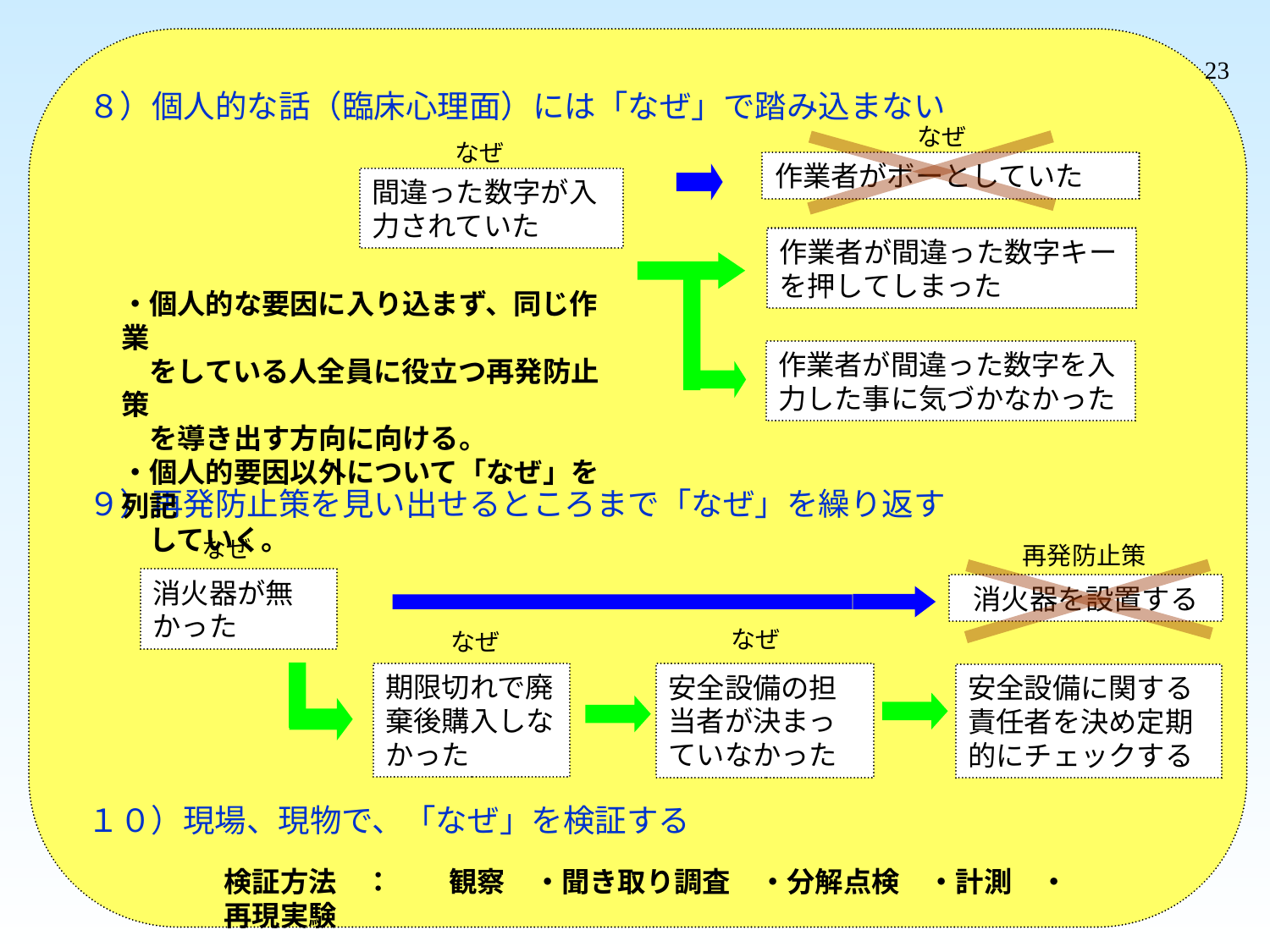

23

８）個人的な話（臨床心理面）には「なぜ」で踏み込まない
なぜ
なぜ
作業者がボーとしていた

間違った数字が入力されていた
作業者が間違った数字キーを押してしまった

・個人的な要因に入り込まず、同じ作業
　をしている人全員に役立つ再発防止策
　を導き出す方向に向ける。
・個人的要因以外について「なぜ」を列記
　していく。
作業者が間違った数字を入力した事に気づかなかった

９）再発防止策を見い出せるところまで「なぜ」を繰り返す
なぜ
再発防止策
消火器が無かった
消火器を設置する

なぜ
なぜ

期限切れで廃棄後購入しなかった
安全設備の担当者が決まっていなかった
安全設備に関する責任者を決め定期的にチェックする

１０）現場、現物で、「なぜ」を検証する
検証方法　：　　観察　・聞き取り調査　・分解点検　・計測　・再現実験